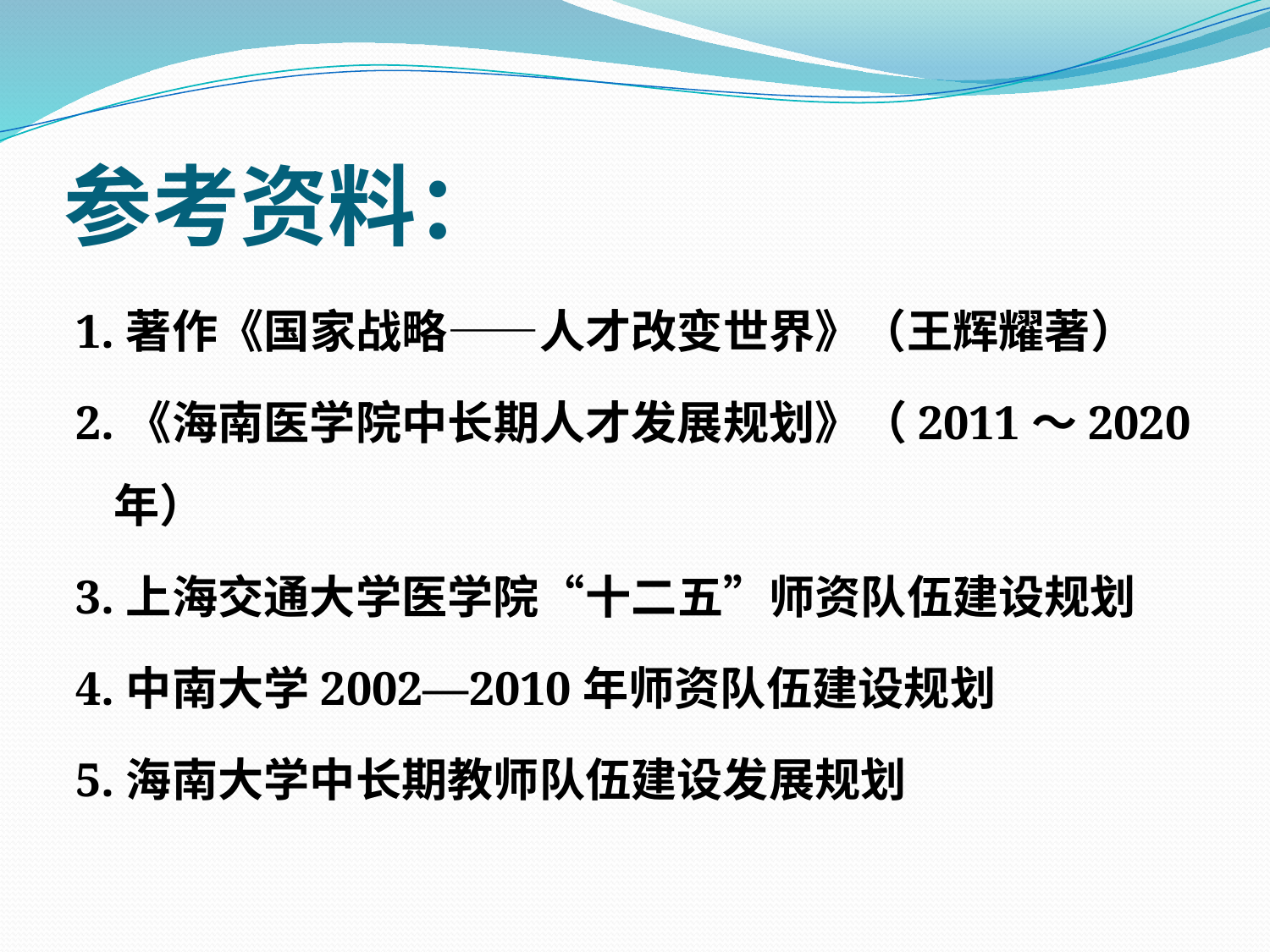

# 参考资料：
1.著作《国家战略——人才改变世界》（王辉耀著）
2.《海南医学院中长期人才发展规划》（2011～2020年）
3.上海交通大学医学院“十二五”师资队伍建设规划
4.中南大学2002—2010年师资队伍建设规划
5.海南大学中长期教师队伍建设发展规划